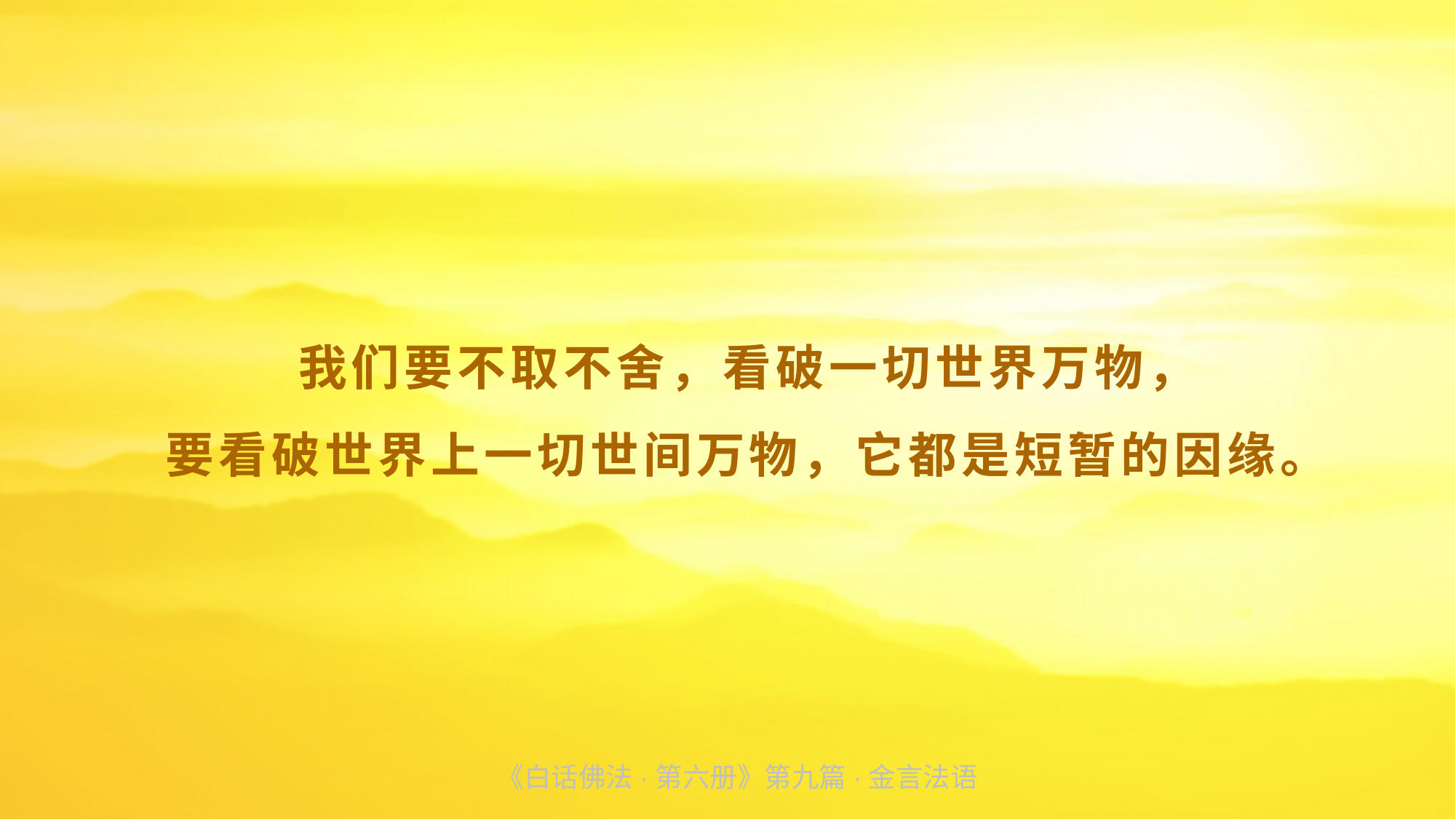

我们要不取不舍，看破一切世界万物，
要看破世界上一切世间万物，它都是短暂的因缘。
  《白话佛法·第六册》第九篇·金言法语